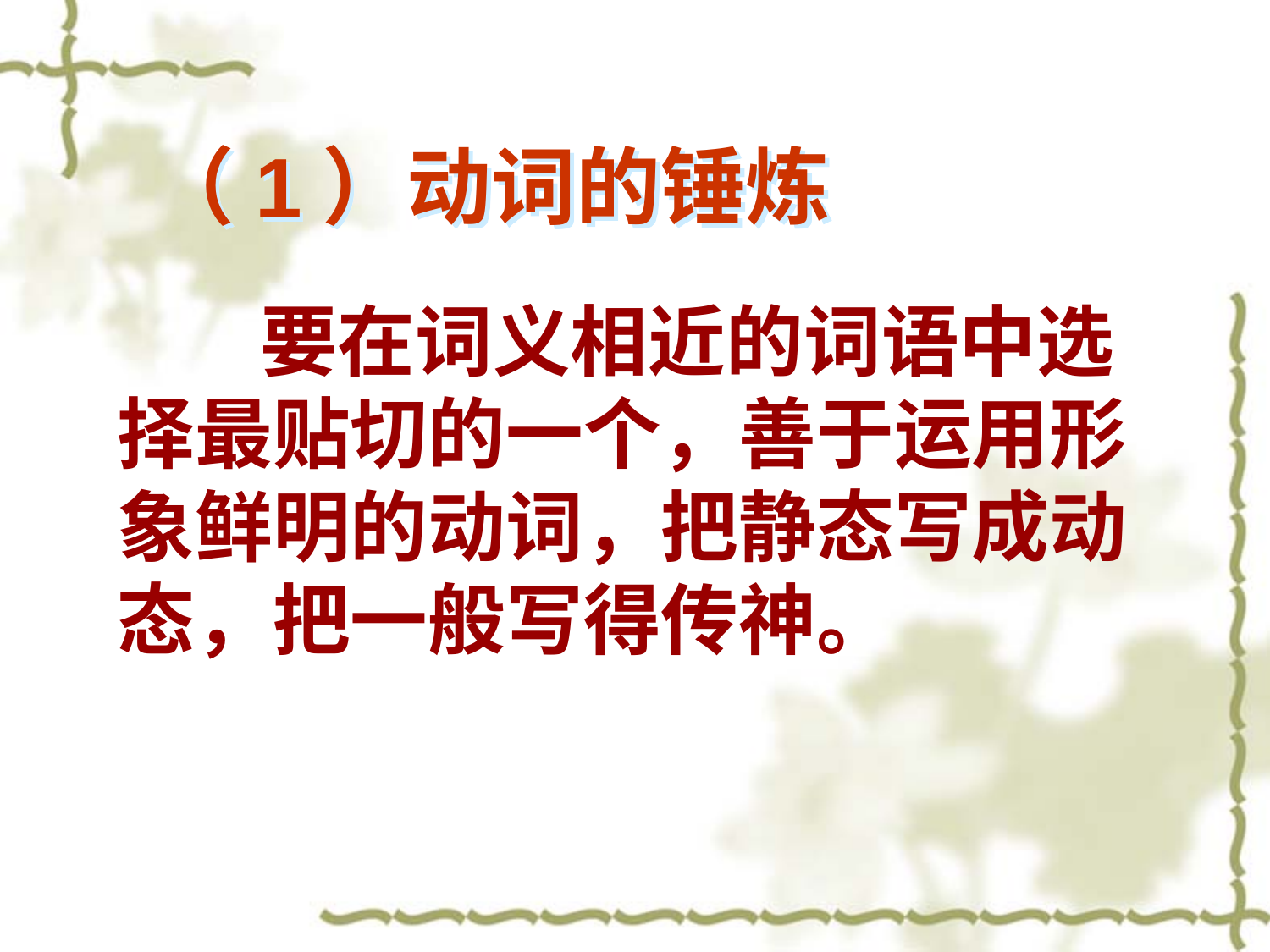

（1）动词的锤炼
          要在词义相近的词语中选择最贴切的一个，善于运用形象鲜明的动词，把静态写成动态，把一般写得传神。
45